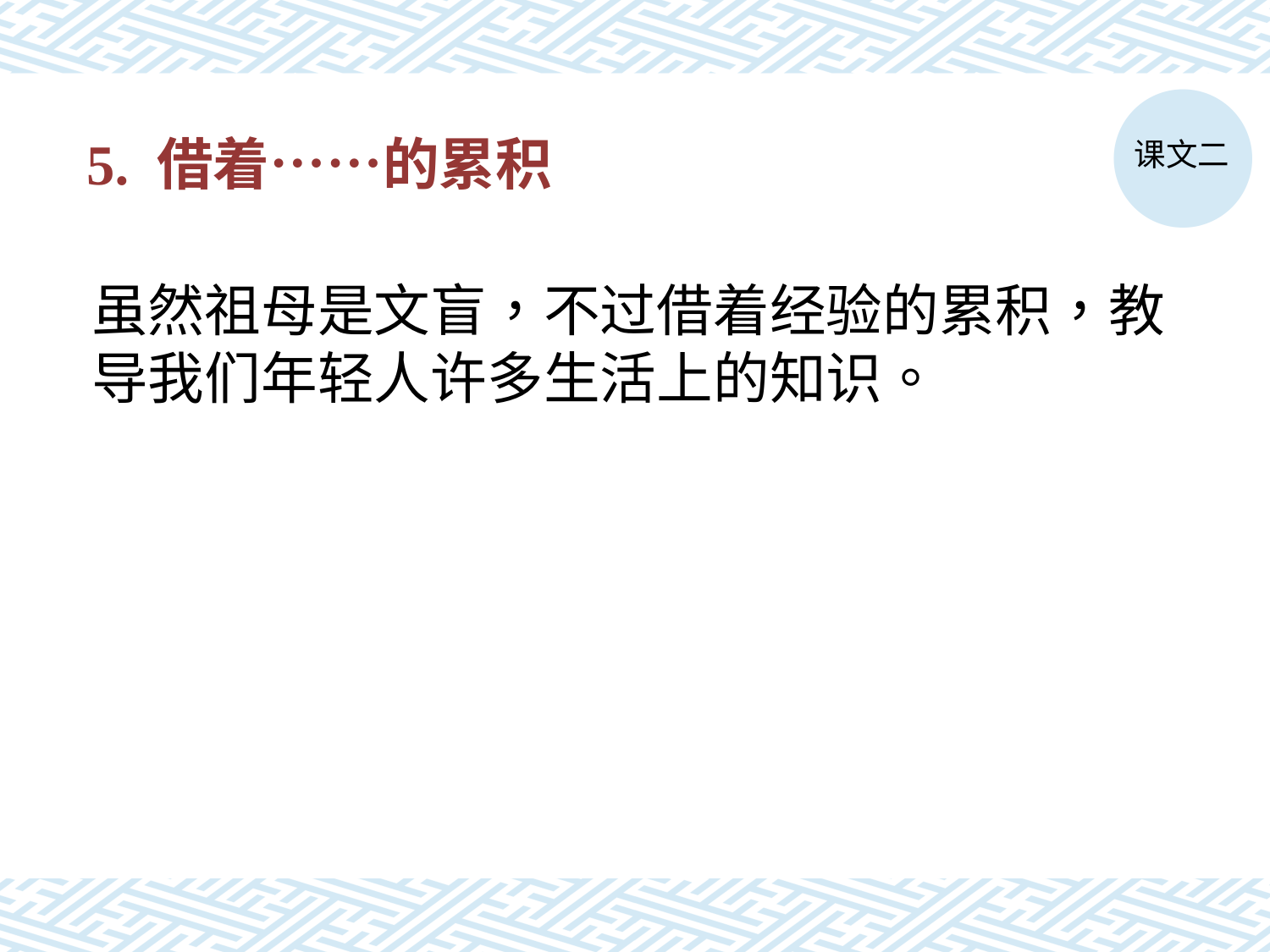

课文二
# 5. 借着……的累积
虽然祖母是文盲，不过借着经验的累积，教导我们年轻人许多生活上的知识。